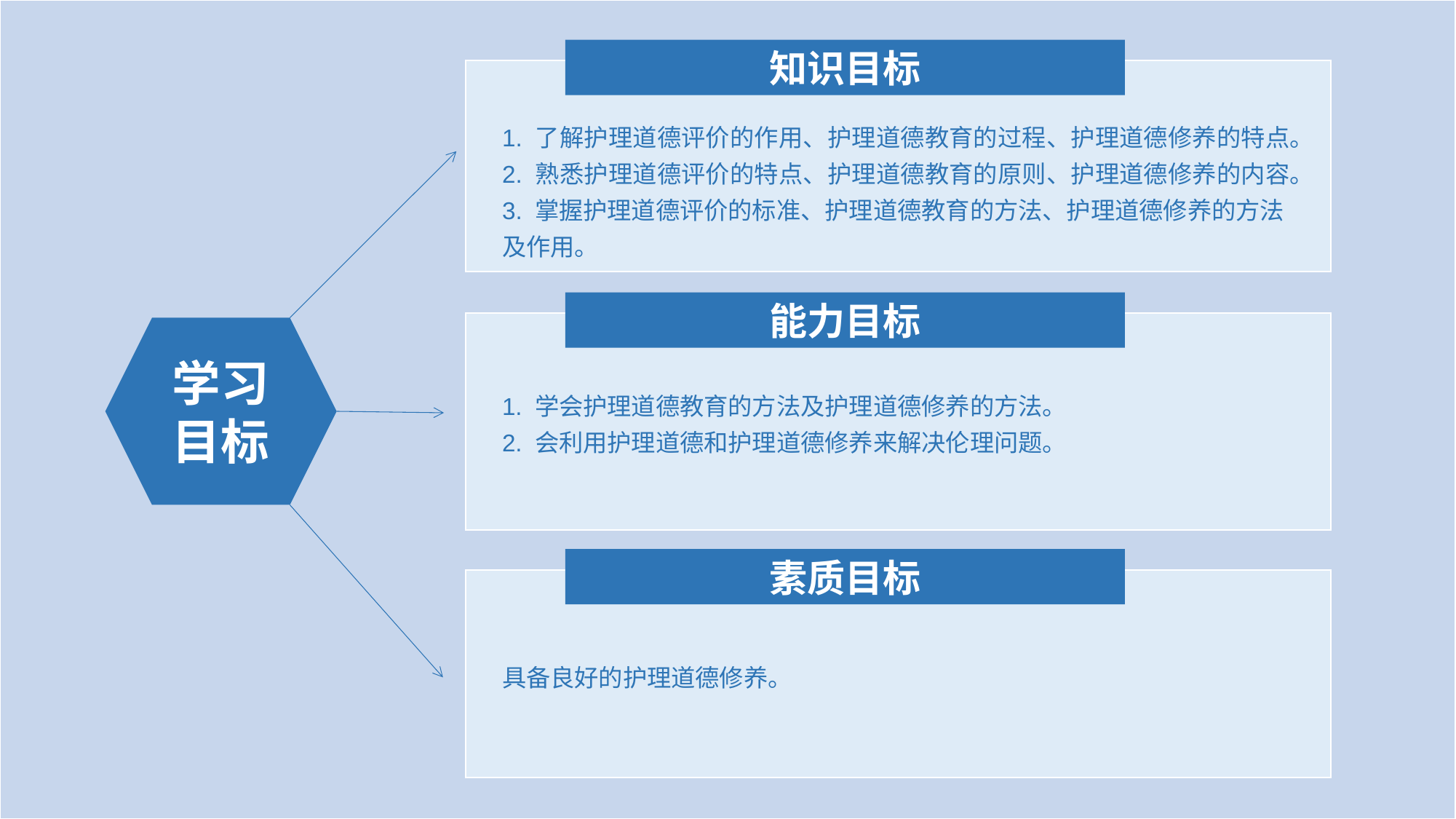

知识目标

1. 了解护理道德评价的作用、护理道德教育的过程、护理道德修养的特点。
2. 熟悉护理道德评价的特点、护理道德教育的原则、护理道德修养的内容。
3. 掌握护理道德评价的标准、护理道德教育的方法、护理道德修养的方法
及作用。
能力目标

学习目标
1. 学会护理道德教育的方法及护理道德修养的方法。
2. 会利用护理道德和护理道德修养来解决伦理问题。
素质目标

具备良好的护理道德修养。